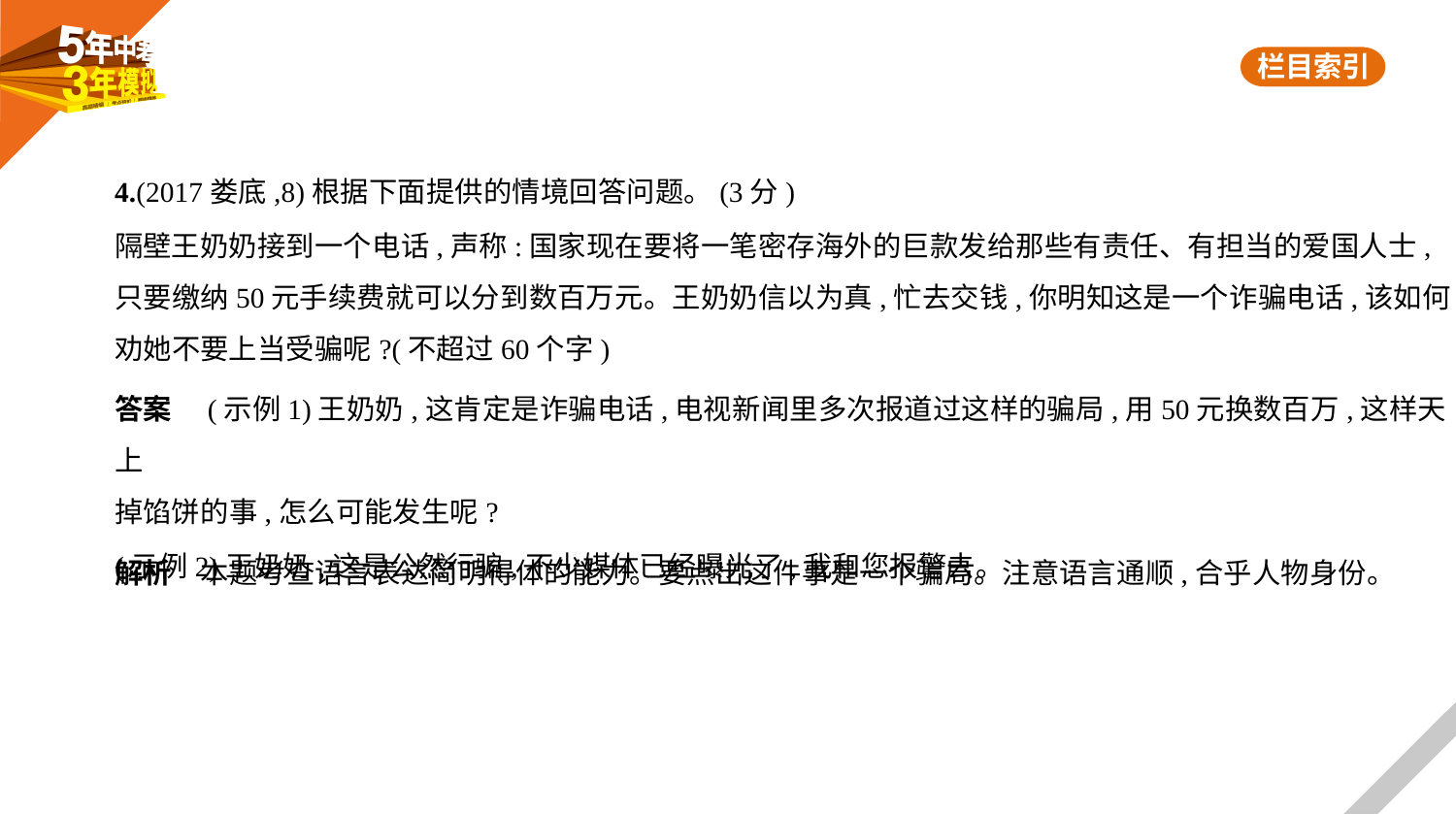

4.(2017娄底,8)根据下面提供的情境回答问题。(3分)
隔壁王奶奶接到一个电话,声称:国家现在要将一笔密存海外的巨款发给那些有责任、有担当的爱国人士,
只要缴纳50元手续费就可以分到数百万元。王奶奶信以为真,忙去交钱,你明知这是一个诈骗电话,该如何
劝她不要上当受骗呢?(不超过60个字)
答案　(示例1)王奶奶,这肯定是诈骗电话,电视新闻里多次报道过这样的骗局,用50元换数百万,这样天上
掉馅饼的事,怎么可能发生呢?
(示例2)王奶奶,这是公然行骗,不少媒体已经曝光了,我和您报警去。
解析　本题考查语言表达简明得体的能力。要点出这件事是一个骗局。注意语言通顺,合乎人物身份。